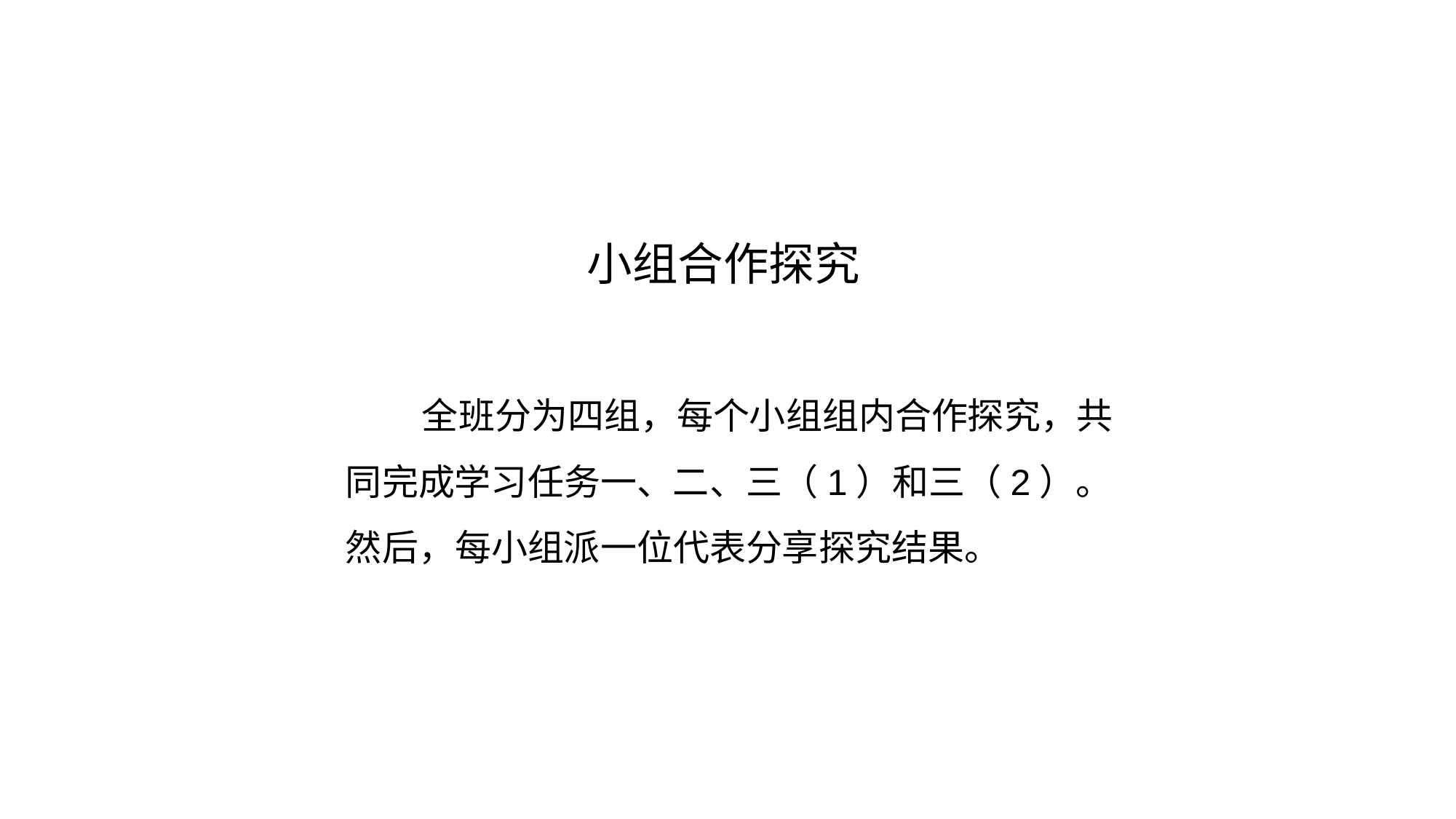

# 小组合作探究
       全班分为四组，每个小组组内合作探究，共同完成学习任务一、二、三（1）和三（2）。然后，每小组派一位代表分享探究结果。